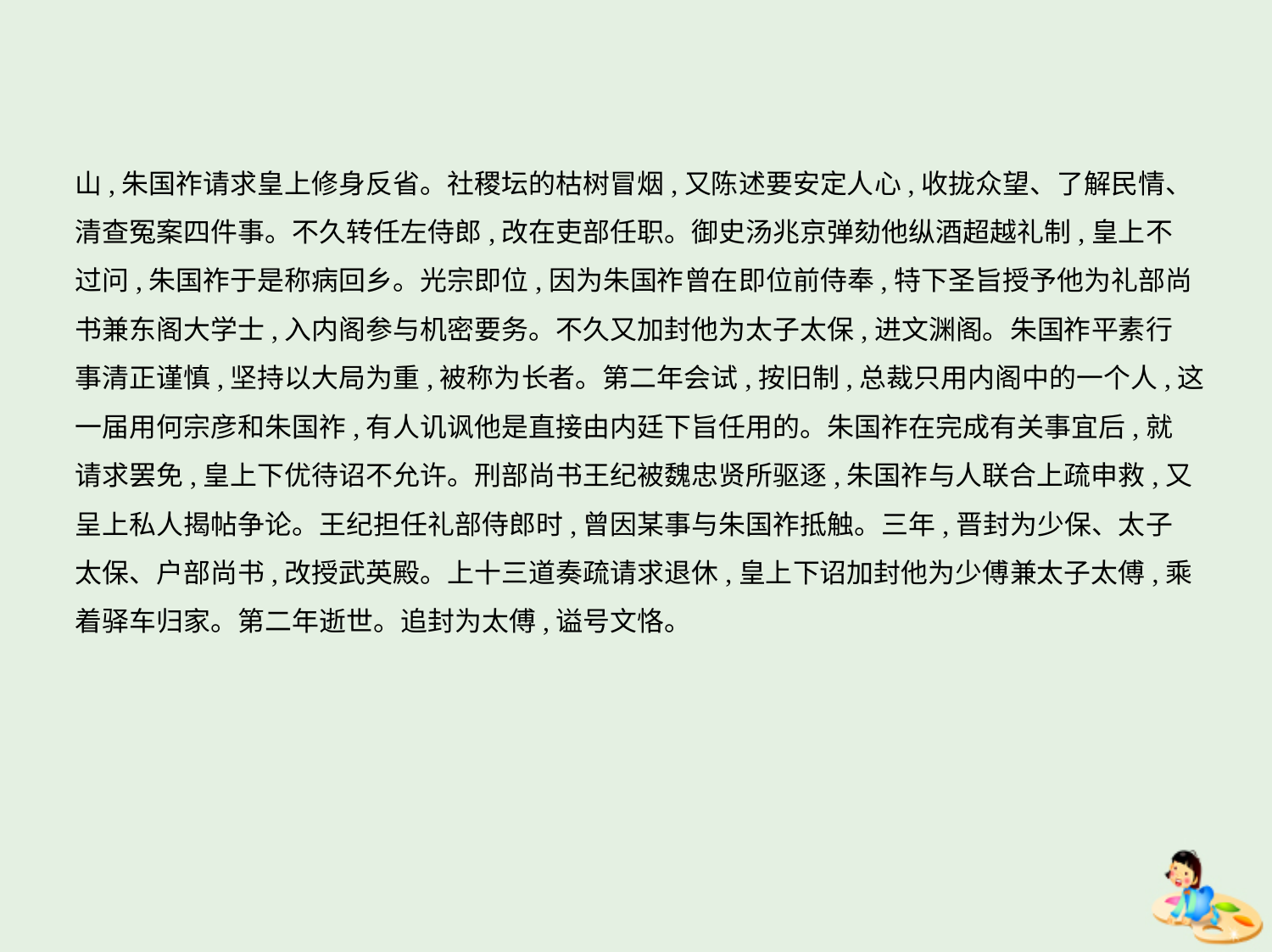

山,朱国祚请求皇上修身反省。社稷坛的枯树冒烟,又陈述要安定人心,收拢众望、了解民情、
清查冤案四件事。不久转任左侍郎,改在吏部任职。御史汤兆京弹劾他纵酒超越礼制,皇上不
过问,朱国祚于是称病回乡。光宗即位,因为朱国祚曾在即位前侍奉,特下圣旨授予他为礼部尚
书兼东阁大学士,入内阁参与机密要务。不久又加封他为太子太保,进文渊阁。朱国祚平素行
事清正谨慎,坚持以大局为重,被称为长者。第二年会试,按旧制,总裁只用内阁中的一个人,这
一届用何宗彦和朱国祚,有人讥讽他是直接由内廷下旨任用的。朱国祚在完成有关事宜后,就
请求罢免,皇上下优待诏不允许。刑部尚书王纪被魏忠贤所驱逐,朱国祚与人联合上疏申救,又
呈上私人揭帖争论。王纪担任礼部侍郎时,曾因某事与朱国祚抵触。三年,晋封为少保、太子
太保、户部尚书,改授武英殿。上十三道奏疏请求退休,皇上下诏加封他为少傅兼太子太傅,乘
着驿车归家。第二年逝世。追封为太傅,谥号文恪。